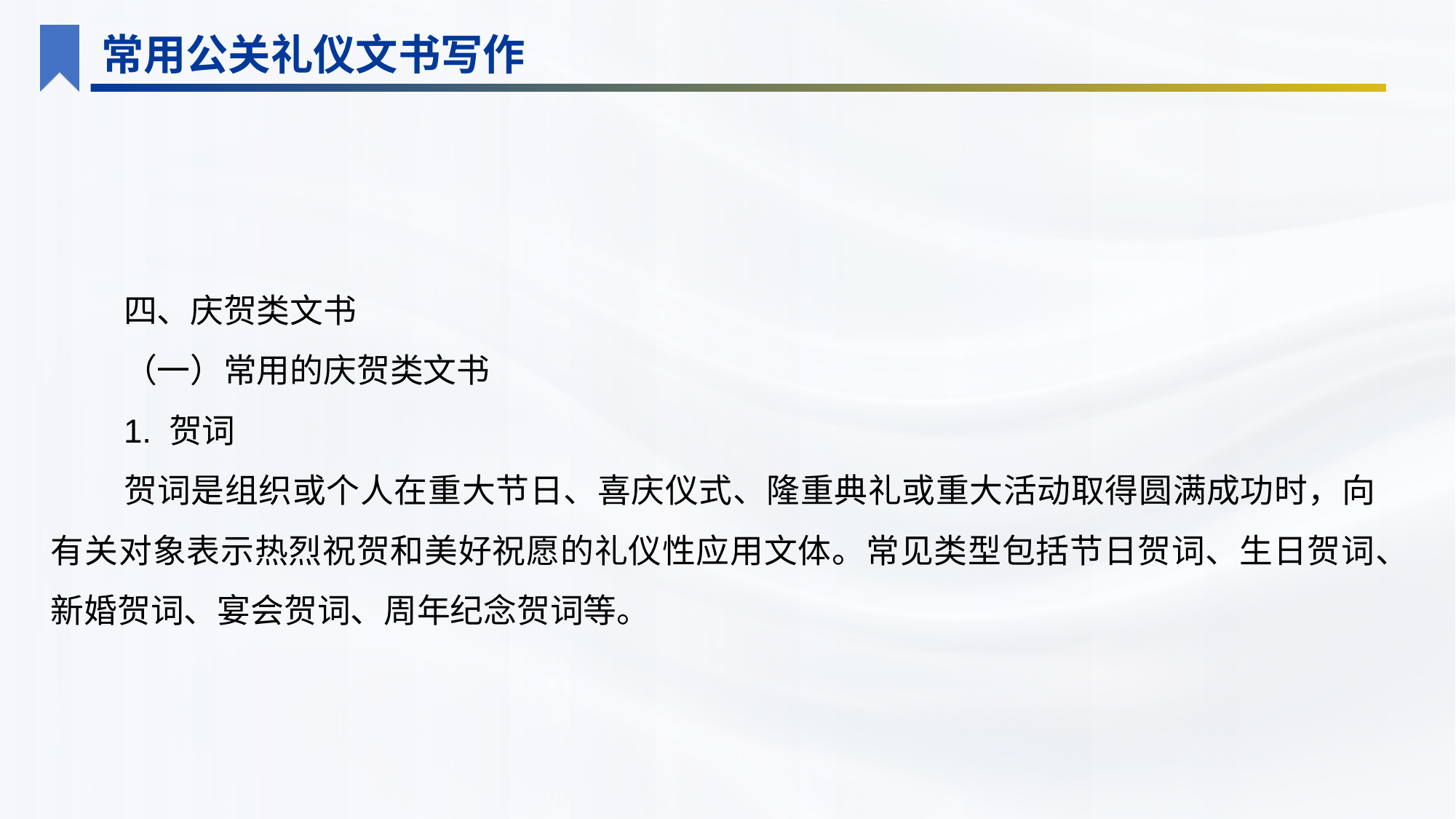

常用公关礼仪文书写作
四、庆贺类文书
（一）常用的庆贺类文书
1. 贺词
贺词是组织或个人在重大节日、喜庆仪式、隆重典礼或重大活动取得圆满成功时，向有关对象表示热烈祝贺和美好祝愿的礼仪性应用文体。常见类型包括节日贺词、生日贺词、新婚贺词、宴会贺词、周年纪念贺词等。